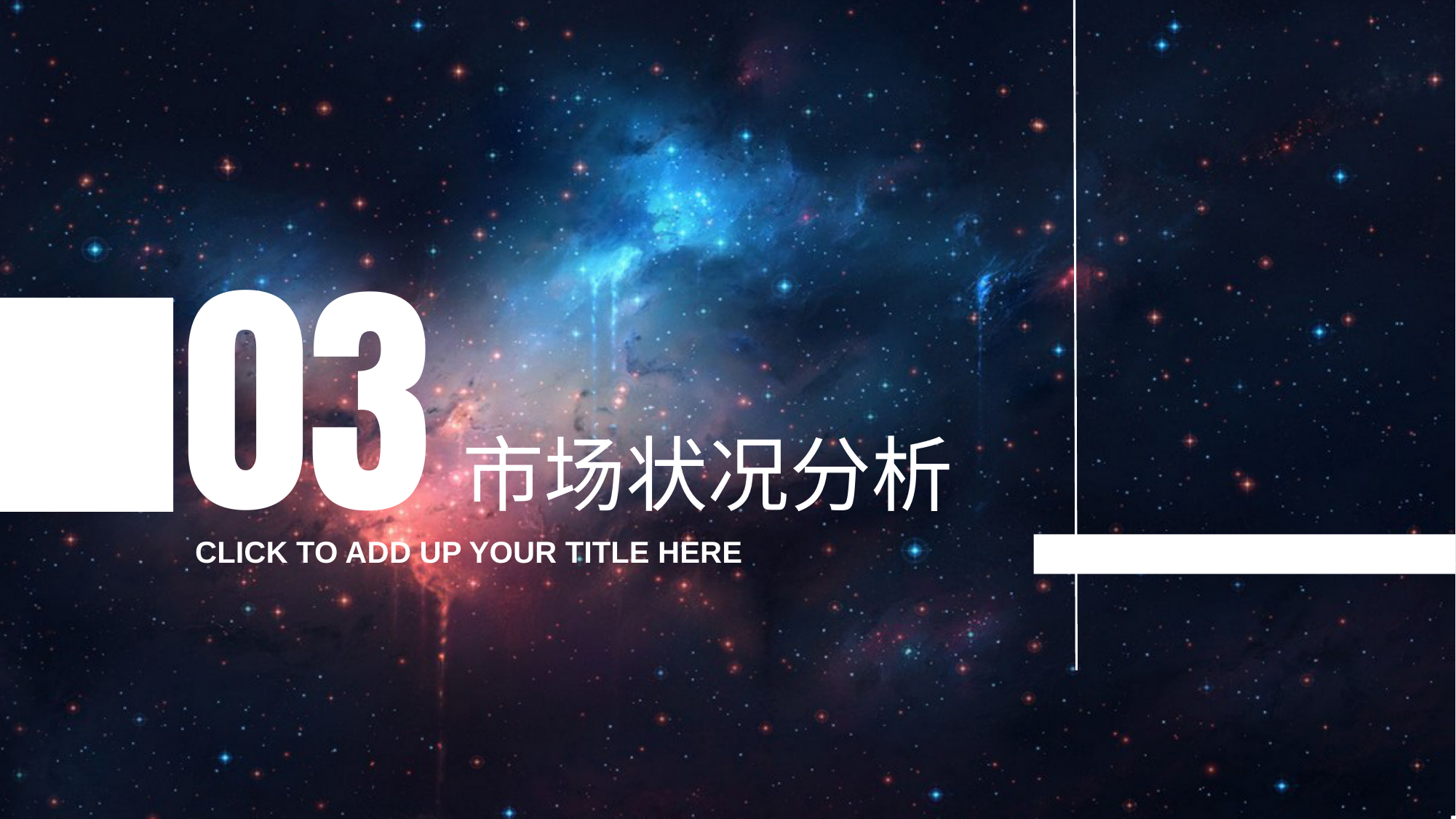

03

市场状况分析
CLICK TO ADD UP YOUR TITLE HERE